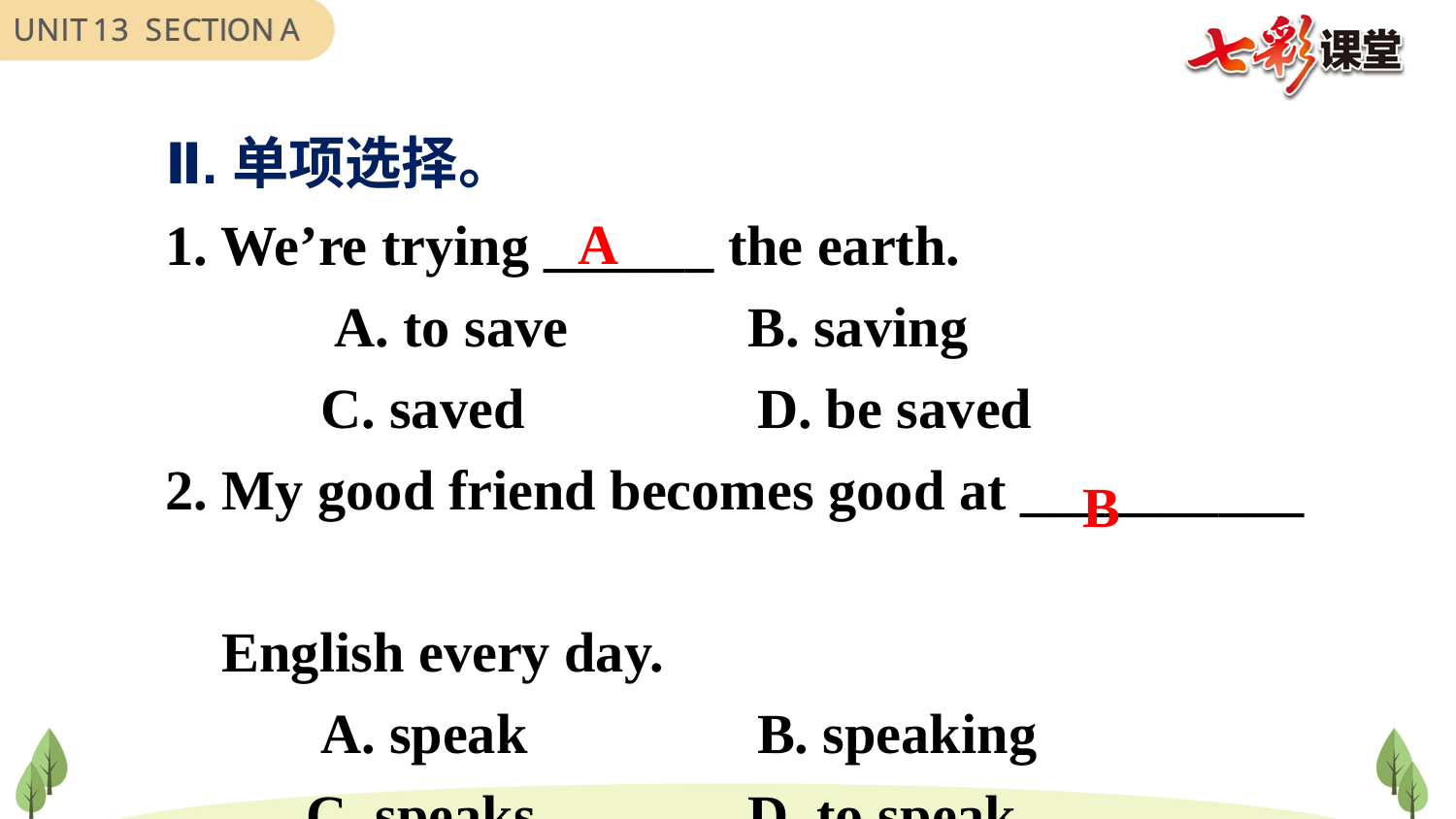

Ⅱ.单项选择。
1. We’re trying ______ the earth.
            A. to save    	B. saving
           C. saved     	           D. be saved
2. My good friend becomes good at __________
    English every day.
           A. speak     	           B. speaking
          C. speaks      	D. to speak
A
B